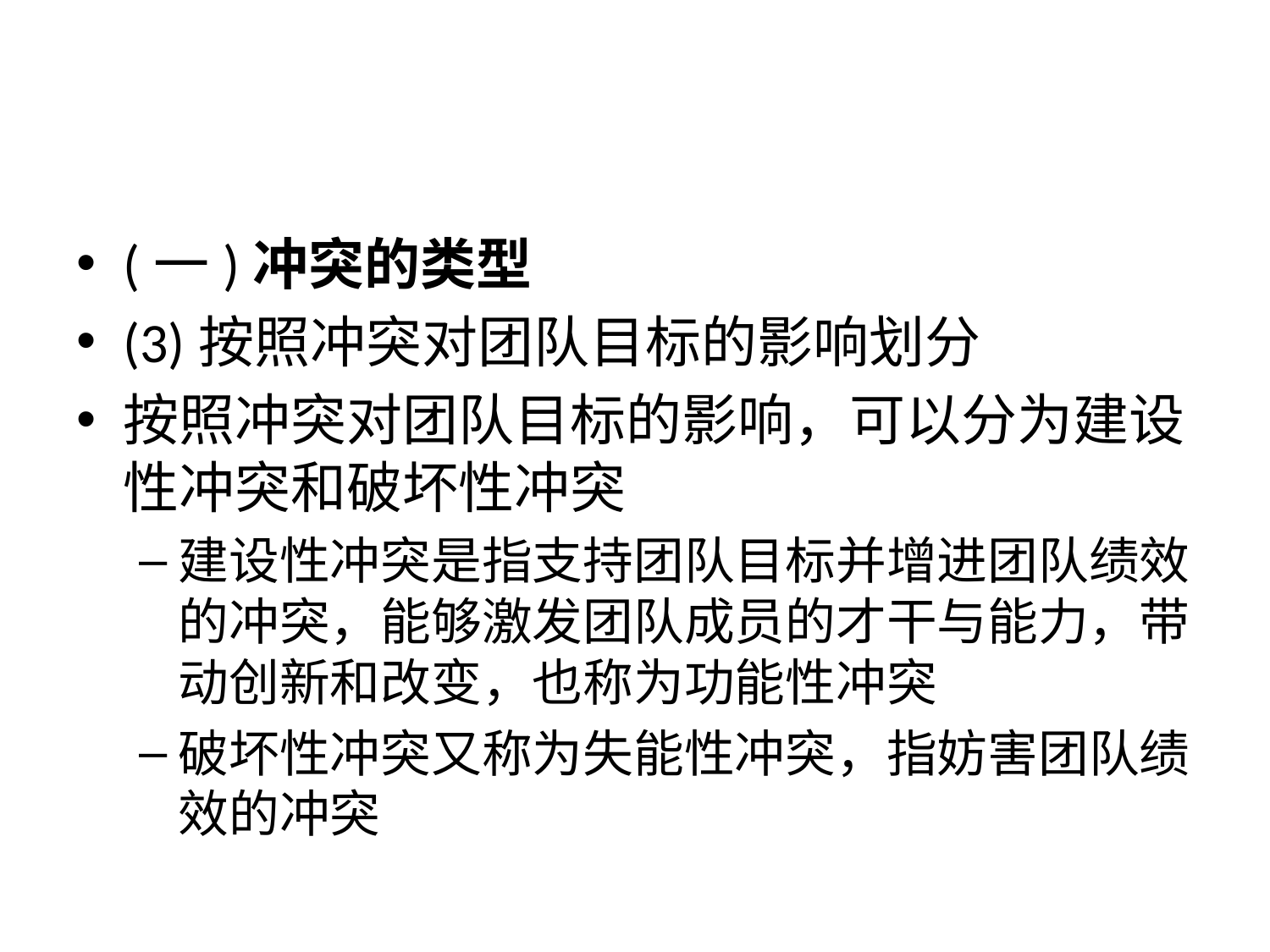

#
(一)冲突的类型
(3)按照冲突对团队目标的影响划分
按照冲突对团队目标的影响，可以分为建设性冲突和破坏性冲突
建设性冲突是指支持团队目标并增进团队绩效的冲突，能够激发团队成员的才干与能力，带动创新和改变，也称为功能性冲突
破坏性冲突又称为失能性冲突，指妨害团队绩效的冲突